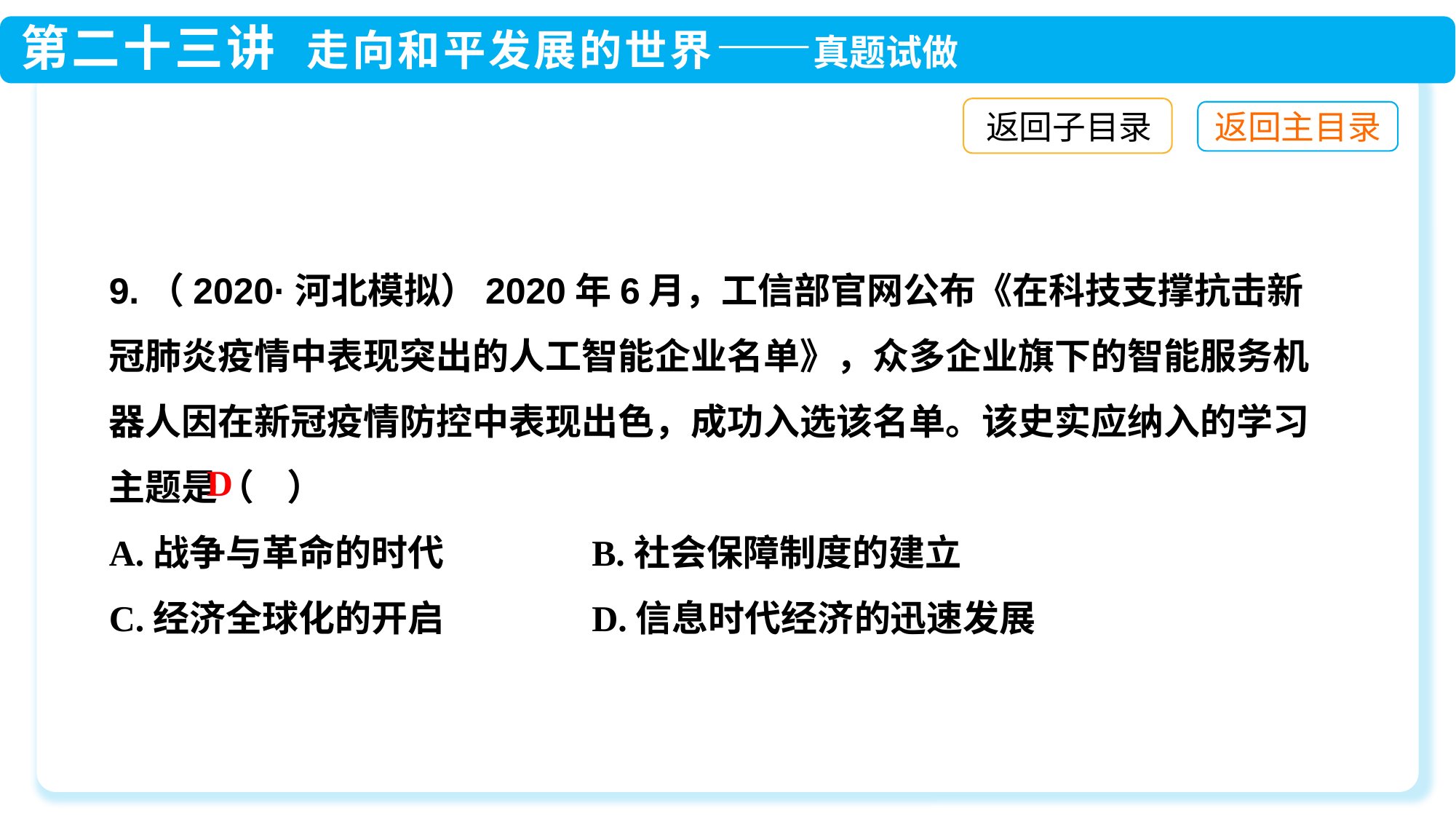

返回子目录
9.（2020·河北模拟）2020年6月，工信部官网公布《在科技支撑抗击新冠肺炎疫情中表现突出的人工智能企业名单》，众多企业旗下的智能服务机器人因在新冠疫情防控中表现出色，成功入选该名单。该史实应纳入的学习主题是（    ）
A.战争与革命的时代                 B.社会保障制度的建立
C.经济全球化的开启                 D.信息时代经济的迅速发展
D